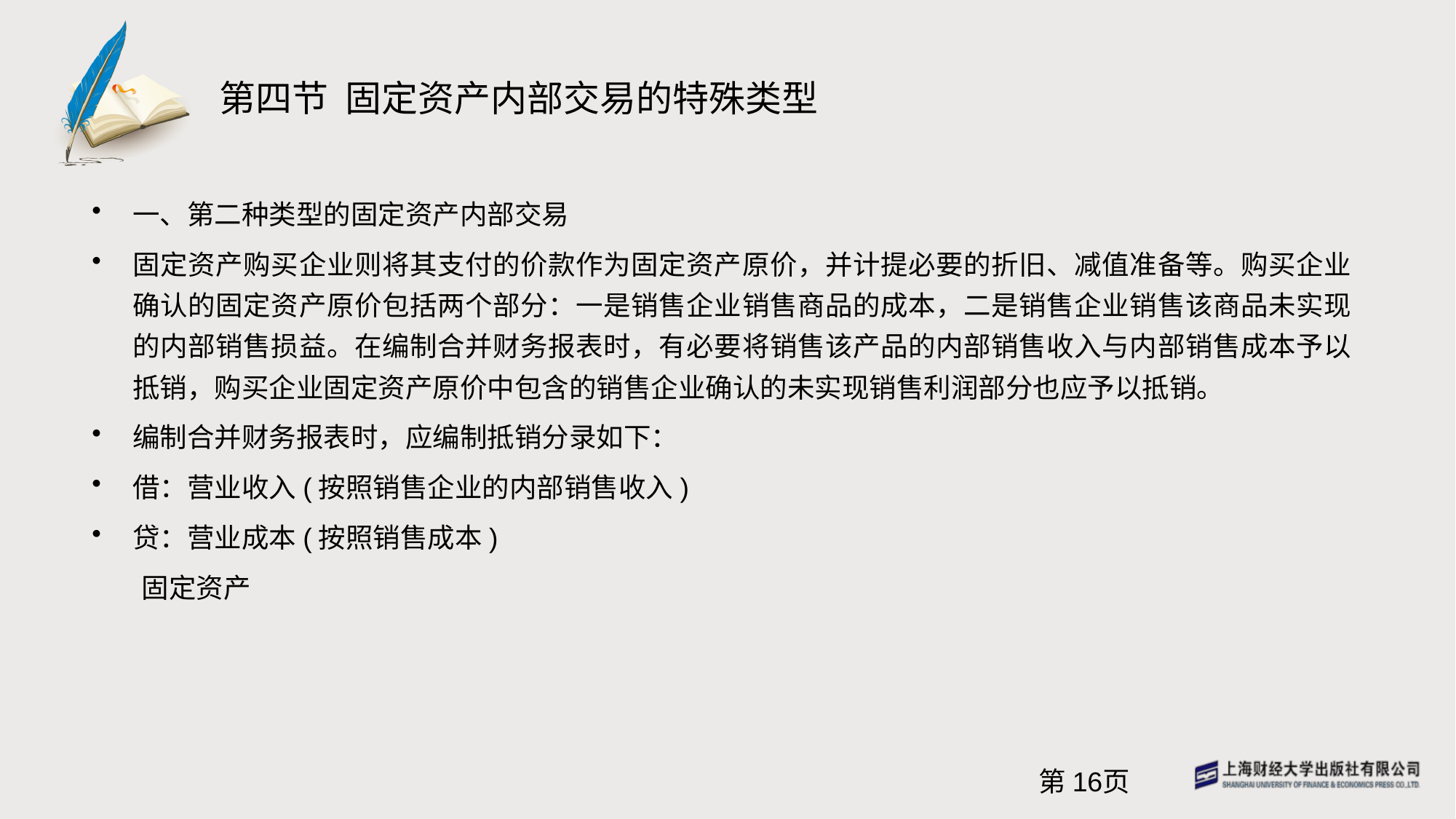

# 第四节  固定资产内部交易的特殊类型
一、第二种类型的固定资产内部交易
固定资产购买企业则将其支付的价款作为固定资产原价，并计提必要的折旧、减值准备等。购买企业确认的固定资产原价包括两个部分：一是销售企业销售商品的成本，二是销售企业销售该商品未实现的内部销售损益。在编制合并财务报表时，有必要将销售该产品的内部销售收入与内部销售成本予以抵销，购买企业固定资产原价中包含的销售企业确认的未实现销售利润部分也应予以抵销。
编制合并财务报表时，应编制抵销分录如下：
借：营业收入(按照销售企业的内部销售收入)
贷：营业成本(按照销售成本)
       固定资产

16